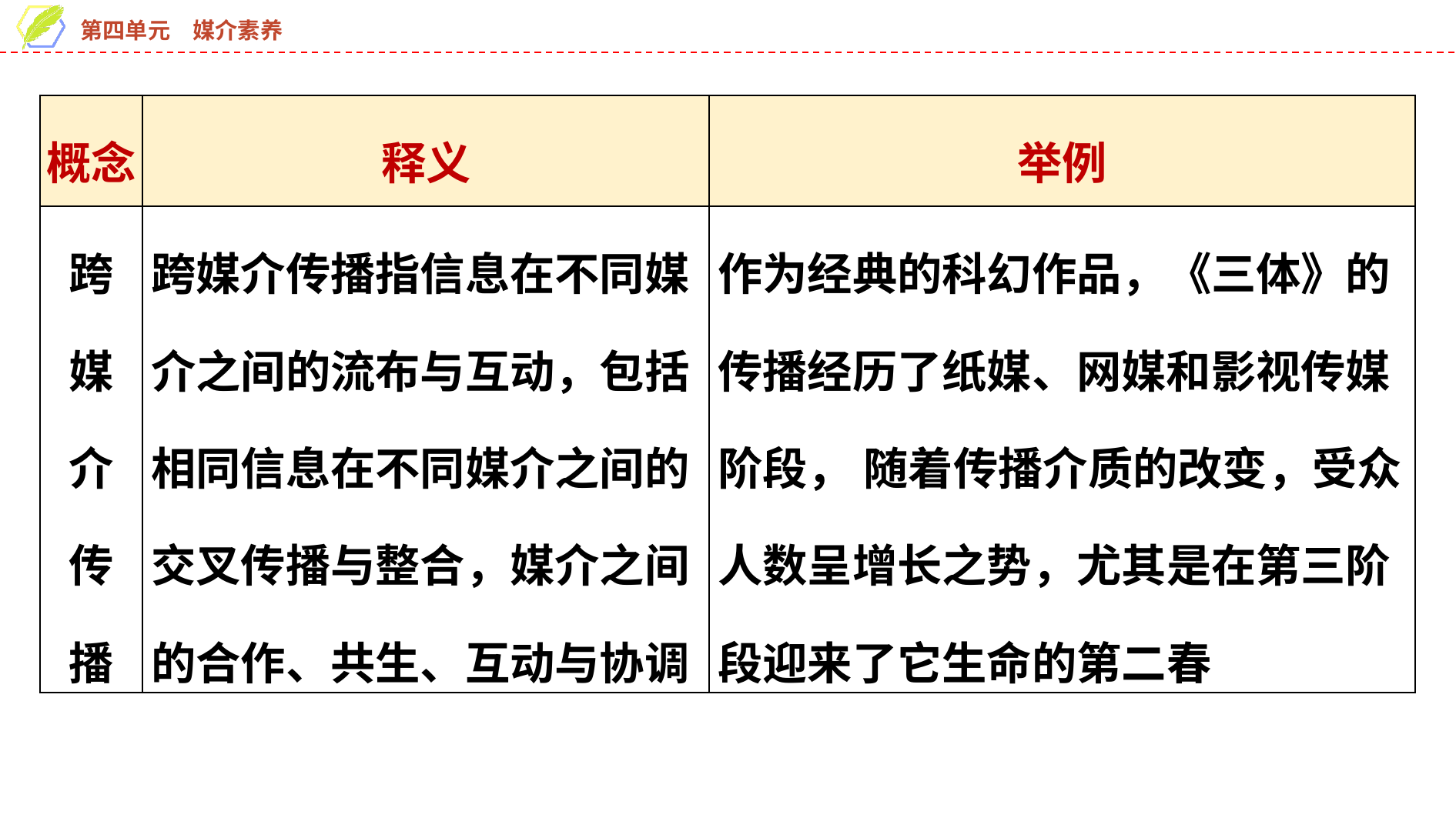

| 概念 | 释义 | 举例 |
| --- | --- | --- |
| 跨媒 介传播 | 跨媒介传播指信息在不同媒介之间的流布与互动，包括相同信息在不同媒介之间的交叉传播与整合，媒介之间的合作、共生、互动与协调 | 作为经典的科幻作品，《三体》的传播经历了纸媒、网媒和影视传媒阶段， 随着传播介质的改变，受众人数呈增长之势，尤其是在第三阶段迎来了它生命的第二春 |